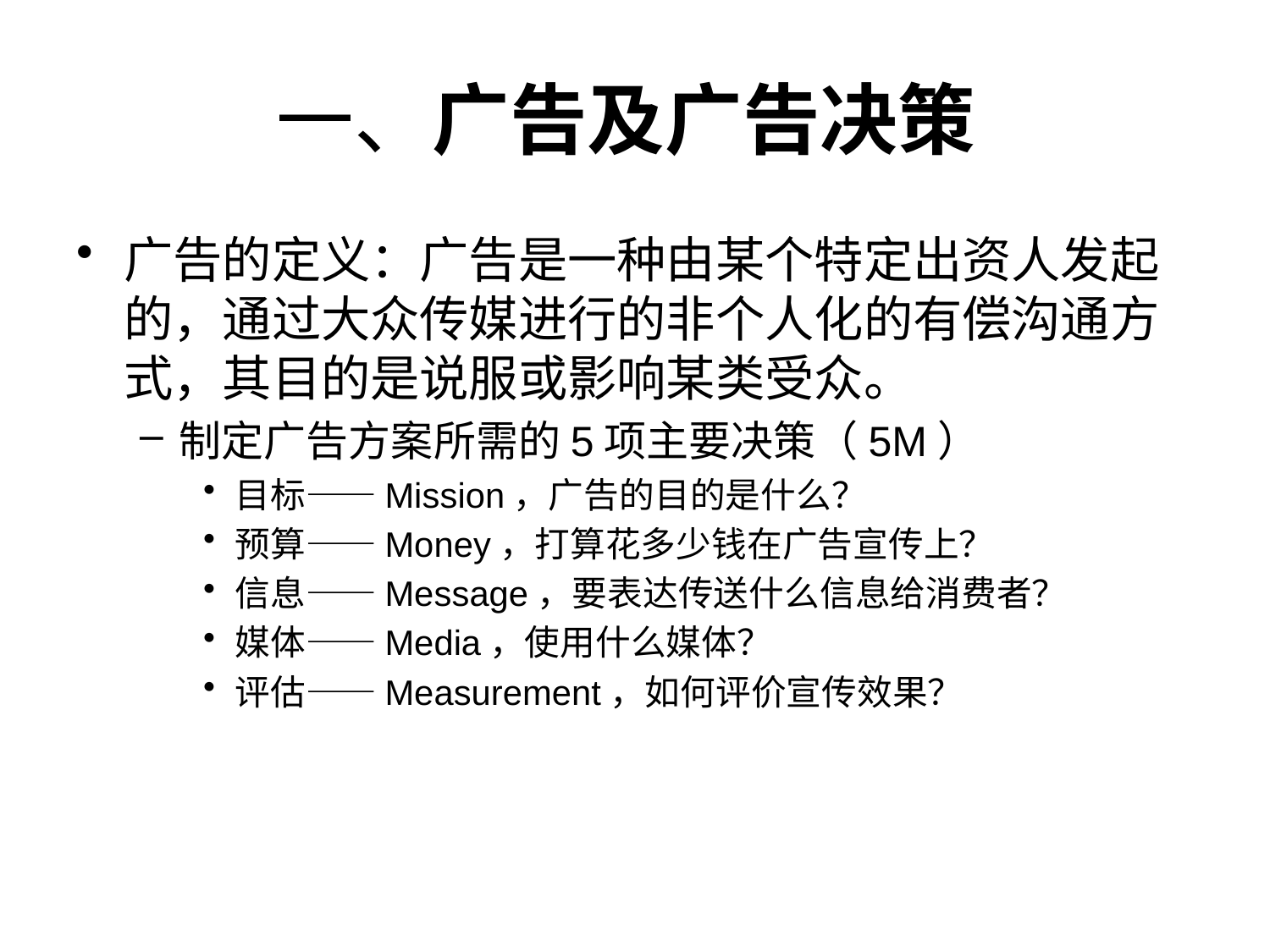

# 一、广告及广告决策
广告的定义：广告是一种由某个特定出资人发起的，通过大众传媒进行的非个人化的有偿沟通方式，其目的是说服或影响某类受众。
制定广告方案所需的5项主要决策（5M）
目标——Mission，广告的目的是什么？
预算——Money，打算花多少钱在广告宣传上？
信息——Message，要表达传送什么信息给消费者？
媒体——Media，使用什么媒体？
评估——Measurement，如何评价宣传效果？